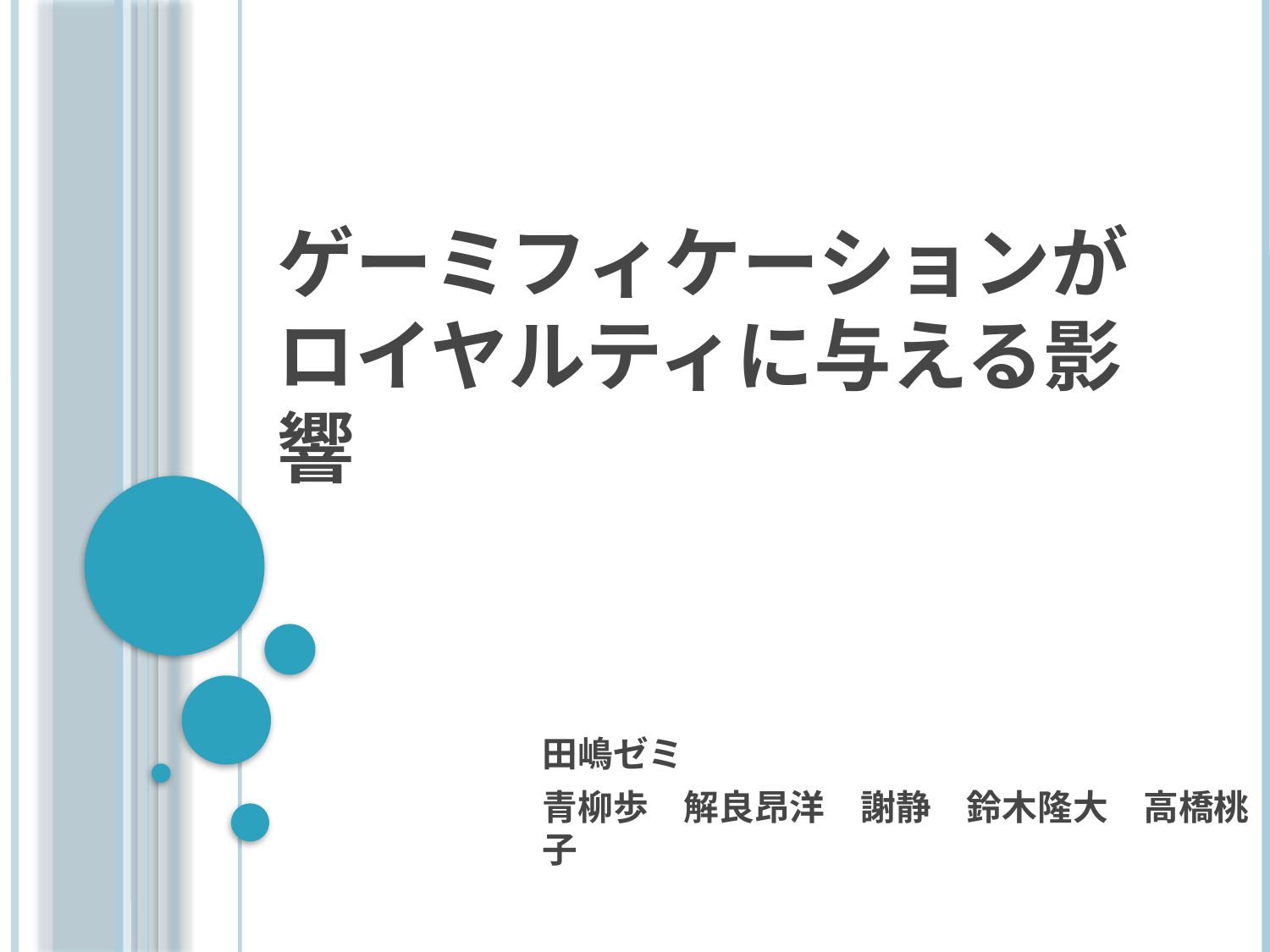

# ゲーミフィケーションが ロイヤルティに与える影響

田嶋ゼミ
青柳歩　解良昂洋　謝静　鈴木隆大　高橋桃子